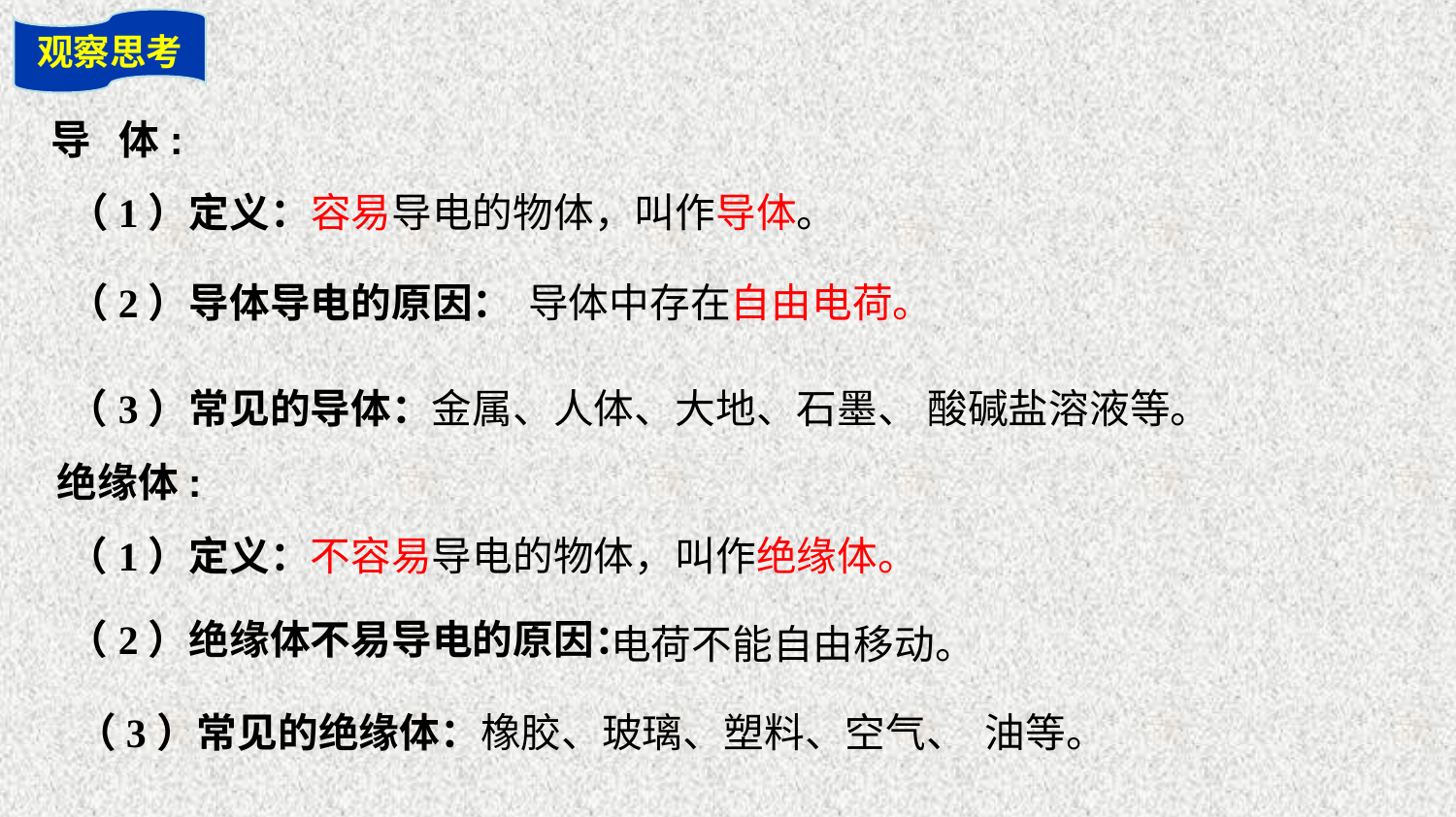

观察思考
导   体:
（1）定义：容易导电的物体，叫作导体。
（2）导体导电的原因：
导体中存在自由电荷。
（3）常见的导体：金属、人体、大地、石墨、 酸碱盐溶液等。
绝缘体:
（1）定义：不容易导电的物体，叫作绝缘体。
电荷不能自由移动。
（2）绝缘体不易导电的原因：
 （3）常见的绝缘体：橡胶、玻璃、塑料、空气、  油等。